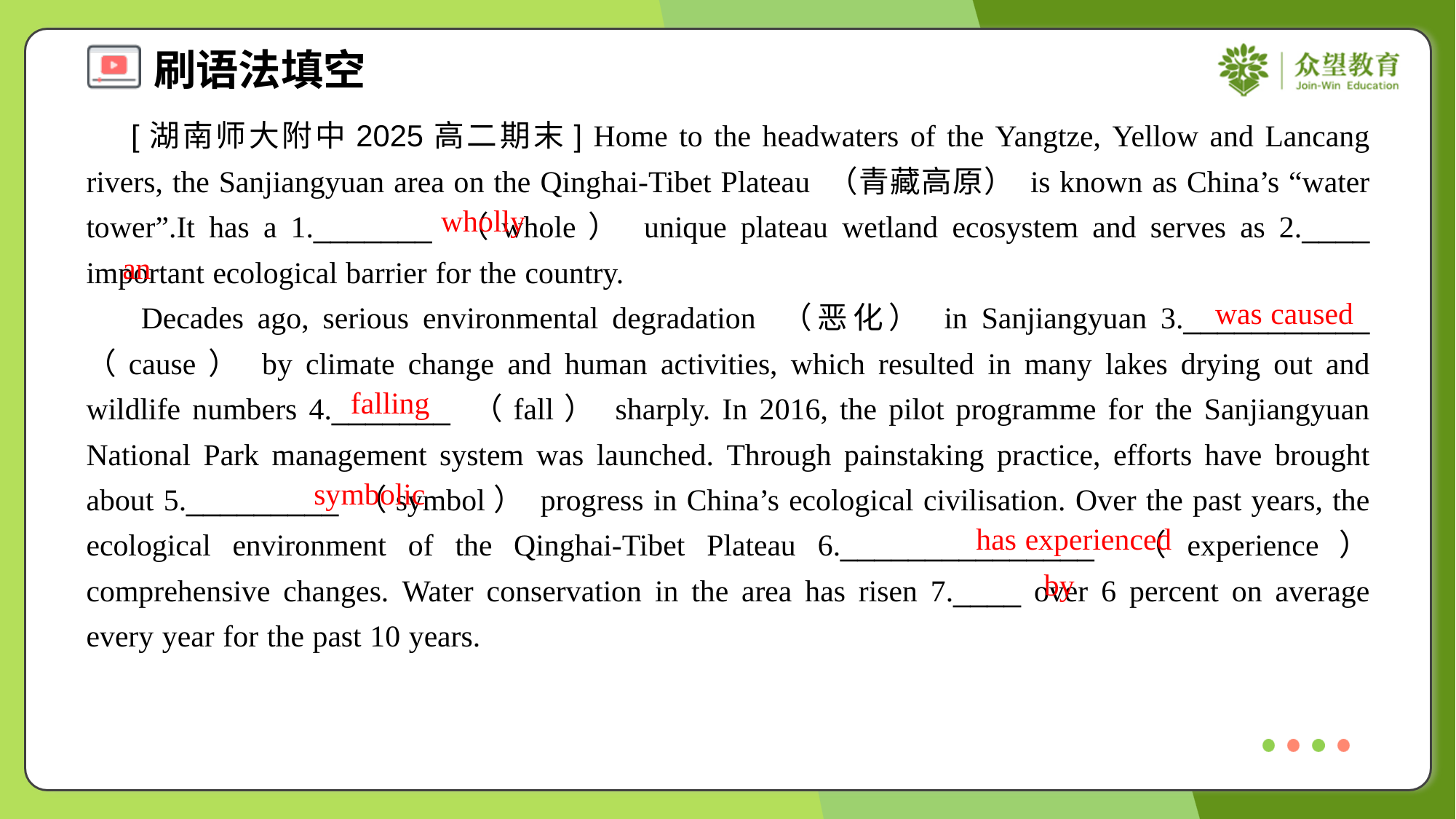

[湖南师大附中2025高二期末] Home to the headwaters of the Yangtze, Yellow and Lancang rivers, the Sanjiangyuan area on the Qinghai-Tibet Plateau （青藏高原） is known as China’s “water tower”.It has a 1._______ （whole） unique plateau wetland ecosystem and serves as 2.____ important ecological barrier for the country.
    Decades ago, serious environmental degradation （恶化） in Sanjiangyuan 3.___________ （cause） by climate change and human activities, which resulted in many lakes drying out and wildlife numbers 4._______ （fall） sharply. In 2016, the pilot programme for the Sanjiangyuan National Park management system was launched. Through painstaking practice, efforts have brought about 5._________ （symbol） progress in China’s ecological civilisation. Over the past years, the ecological environment of the Qinghai-Tibet Plateau 6._______________ （experience） comprehensive changes. Water conservation in the area has risen 7.____ over 6 percent on average every year for the past 10 years.

wholly
an
was caused
falling
symbolic
has experienced
by